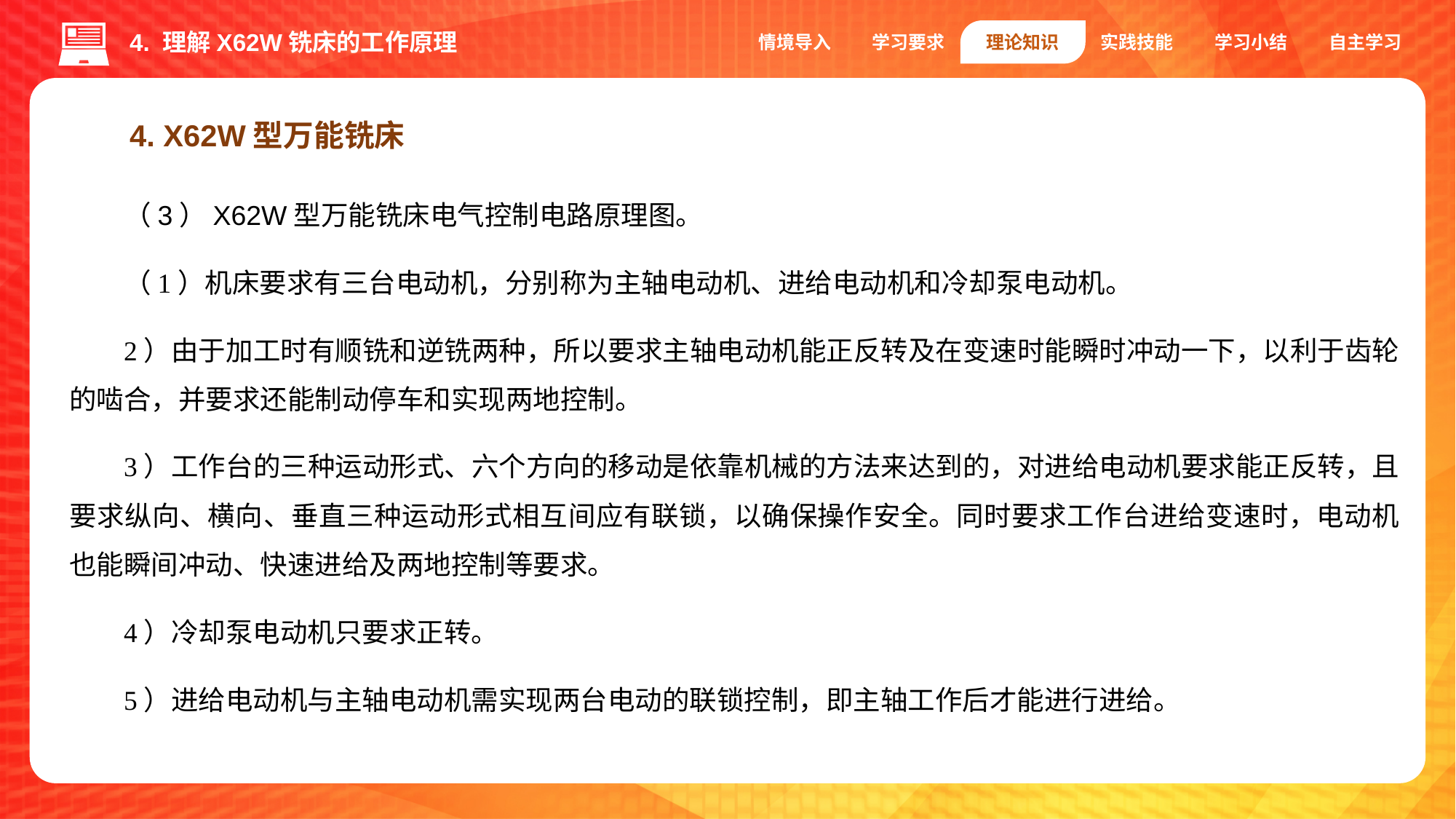

4. 理解X62W铣床的工作原理
情境导入
学习要求
理论知识
实践技能
学习小结
自主学习

4. X62W型万能铣床
（3）X62W型万能铣床电气控制电路原理图。
（1）机床要求有三台电动机，分别称为主轴电动机、进给电动机和冷却泵电动机。
2）由于加工时有顺铣和逆铣两种，所以要求主轴电动机能正反转及在变速时能瞬时冲动一下，以利于齿轮的啮合，并要求还能制动停车和实现两地控制。
3）工作台的三种运动形式、六个方向的移动是依靠机械的方法来达到的，对进给电动机要求能正反转，且要求纵向、横向、垂直三种运动形式相互间应有联锁，以确保操作安全。同时要求工作台进给变速时，电动机也能瞬间冲动、快速进给及两地控制等要求。
4）冷却泵电动机只要求正转。
5）进给电动机与主轴电动机需实现两台电动的联锁控制，即主轴工作后才能进行进给。